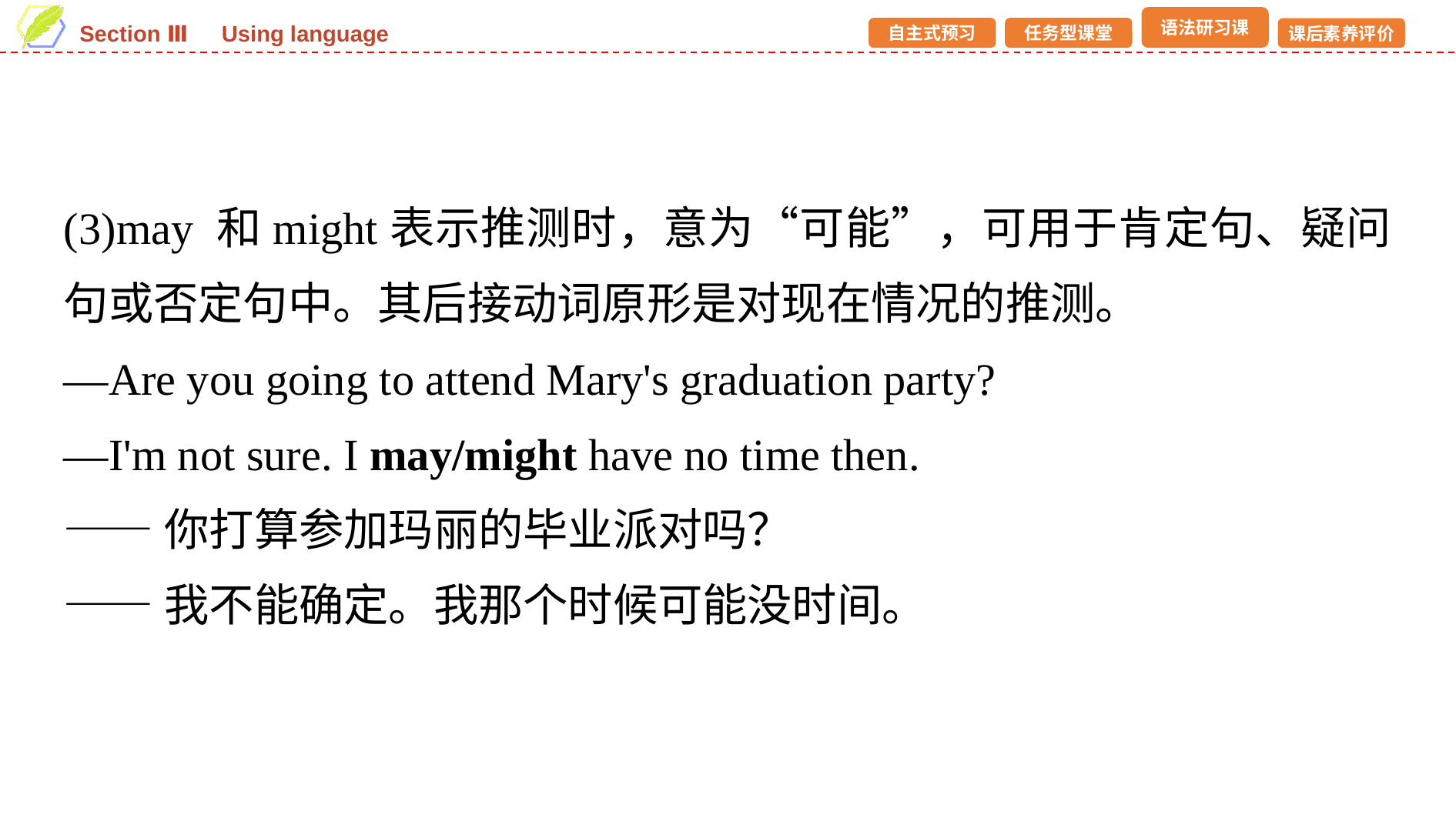

(3)may 和might表示推测时，意为“可能”，可用于肯定句、疑问句或否定句中。其后接动词原形是对现在情况的推测。
—Are you going to attend Mary's graduation party?
—I'm not sure. I may/might have no time then.
——你打算参加玛丽的毕业派对吗？
——我不能确定。我那个时候可能没时间。